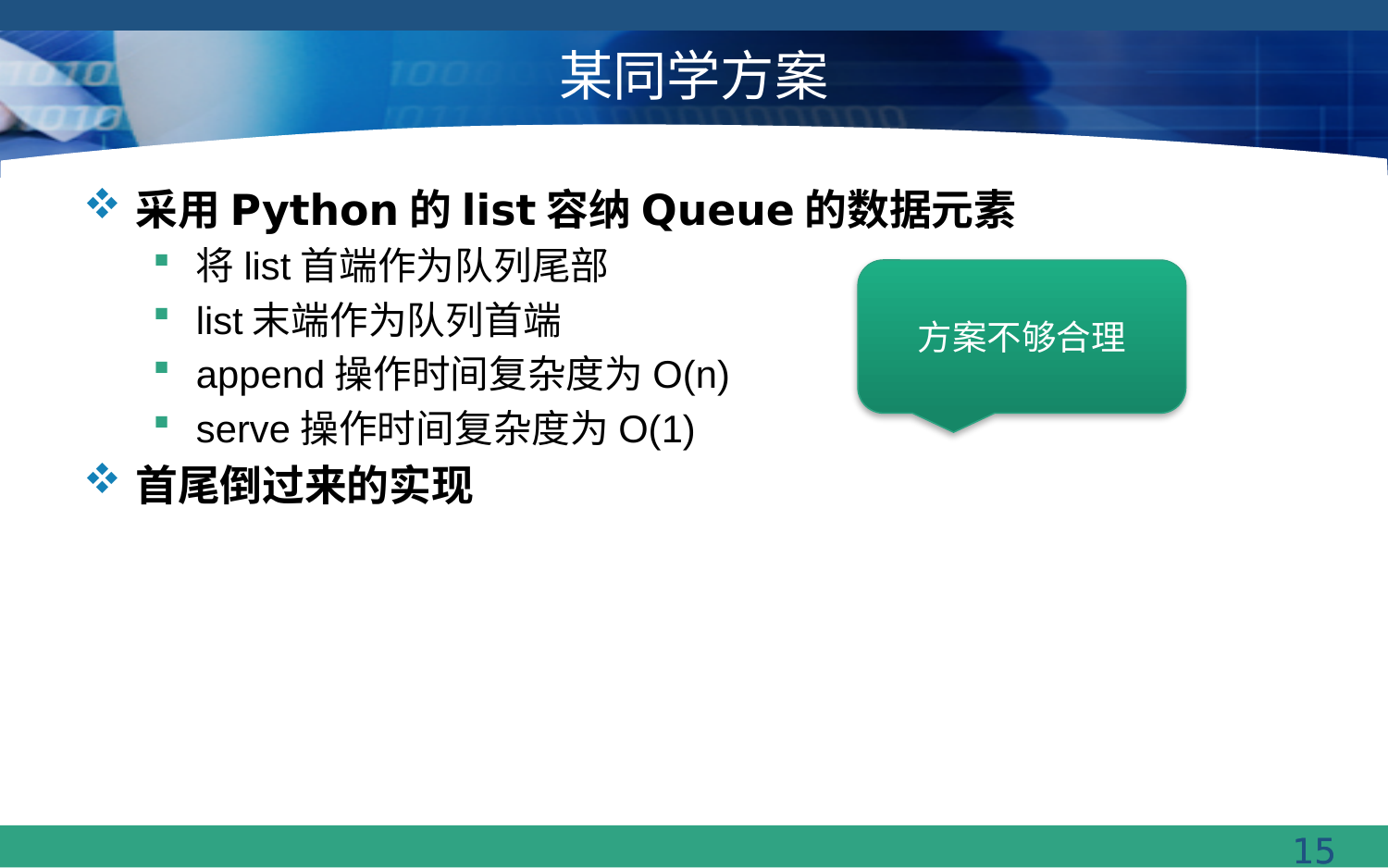

# 某同学方案
采用Python的list容纳Queue的数据元素
将list首端作为队列尾部
list末端作为队列首端
append操作时间复杂度为O(n)
serve操作时间复杂度为O(1)
首尾倒过来的实现
方案不够合理